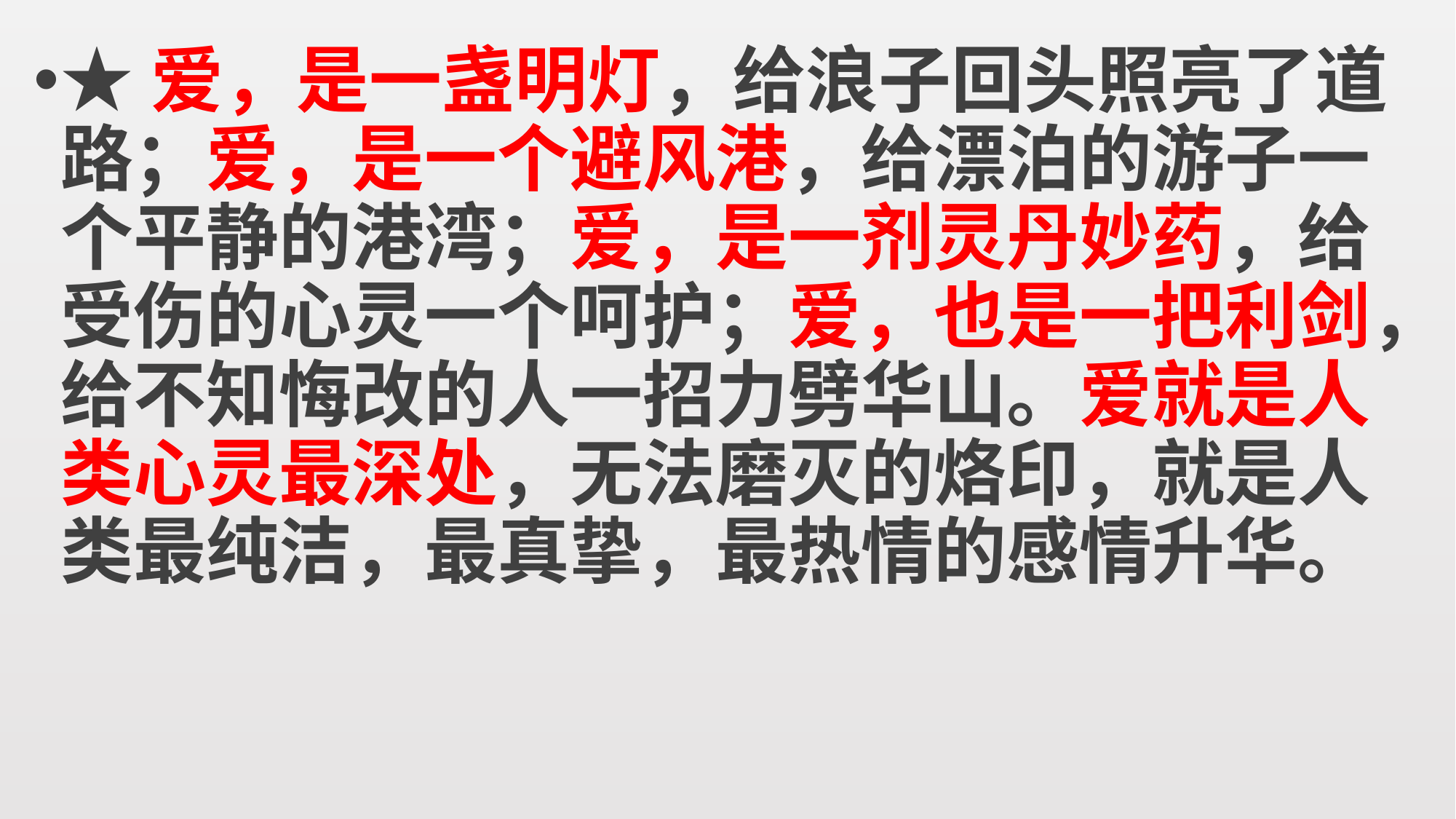

★爱，是一盏明灯，给浪子回头照亮了道路；爱，是一个避风港，给漂泊的游子一个平静的港湾；爱，是一剂灵丹妙药，给受伤的心灵一个呵护；爱，也是一把利剑，给不知悔改的人一招力劈华山。爱就是人类心灵最深处，无法磨灭的烙印，就是人类最纯洁，最真挚，最热情的感情升华。